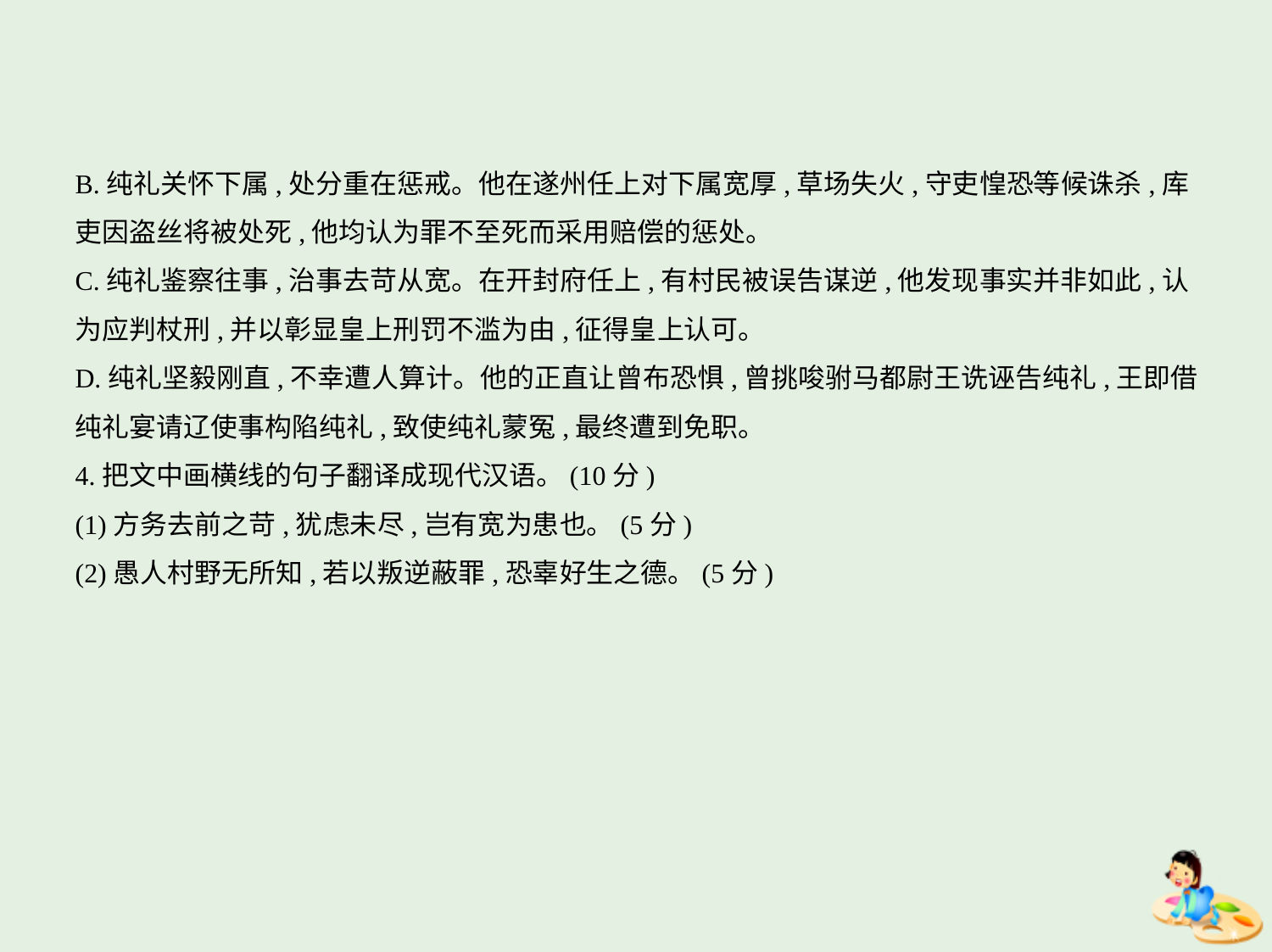

B.纯礼关怀下属,处分重在惩戒。他在遂州任上对下属宽厚,草场失火,守吏惶恐等候诛杀,库
吏因盗丝将被处死,他均认为罪不至死而采用赔偿的惩处。
C.纯礼鉴察往事,治事去苛从宽。在开封府任上,有村民被误告谋逆,他发现事实并非如此,认
为应判杖刑,并以彰显皇上刑罚不滥为由,征得皇上认可。
D.纯礼坚毅刚直,不幸遭人算计。他的正直让曾布恐惧,曾挑唆驸马都尉王诜诬告纯礼,王即借
纯礼宴请辽使事构陷纯礼,致使纯礼蒙冤,最终遭到免职。
4.把文中画横线的句子翻译成现代汉语。(10分)
(1)方务去前之苛,犹虑未尽,岂有宽为患也。(5分)
(2)愚人村野无所知,若以叛逆蔽罪,恐辜好生之德。(5分)